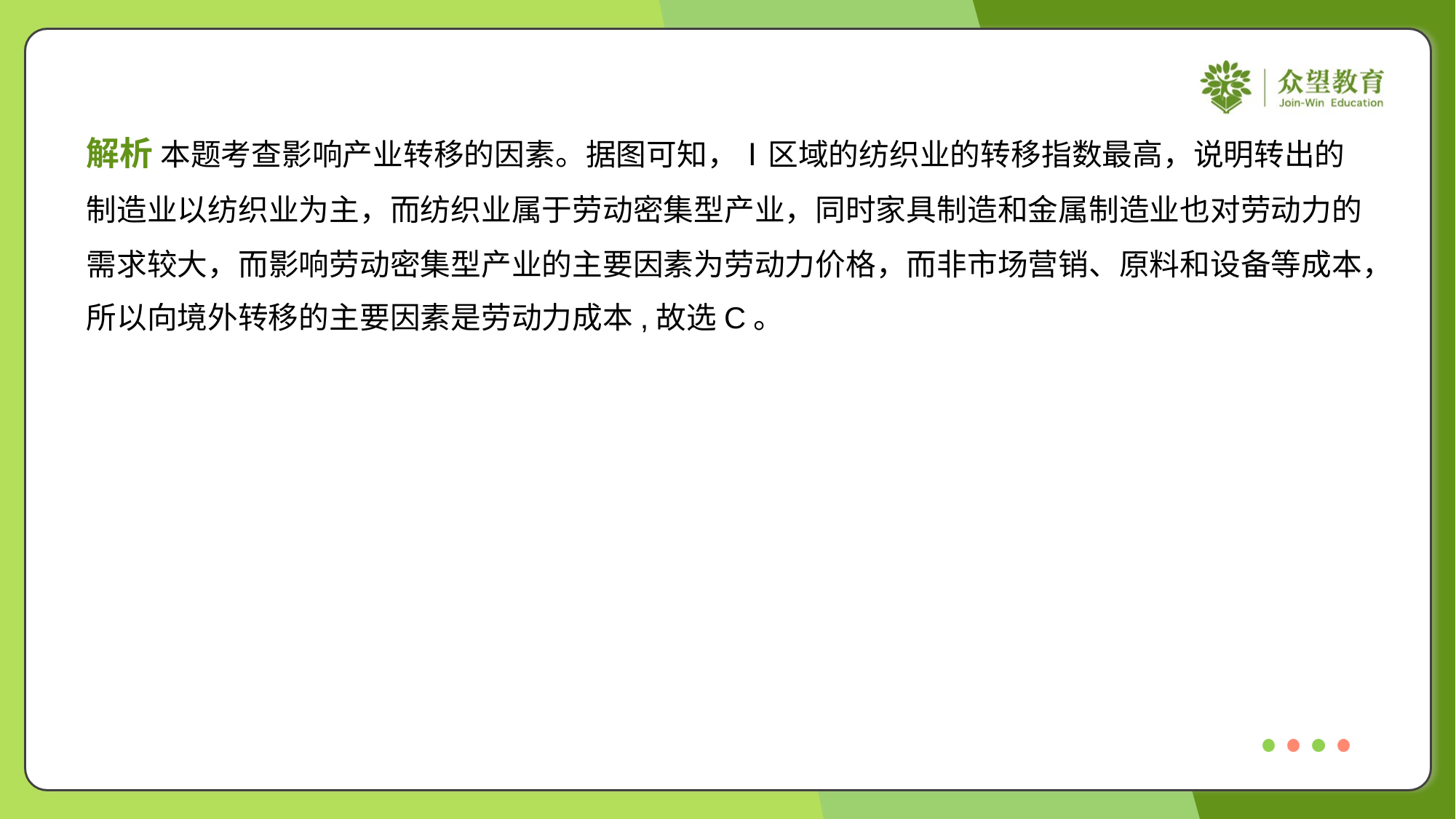

解析 本题考查影响产业转移的因素。据图可知，Ⅰ区域的纺织业的转移指数最高，说明转出的
制造业以纺织业为主，而纺织业属于劳动密集型产业，同时家具制造和金属制造业也对劳动力的
需求较大，而影响劳动密集型产业的主要因素为劳动力价格，而非市场营销、原料和设备等成本，
所以向境外转移的主要因素是劳动力成本,故选C。